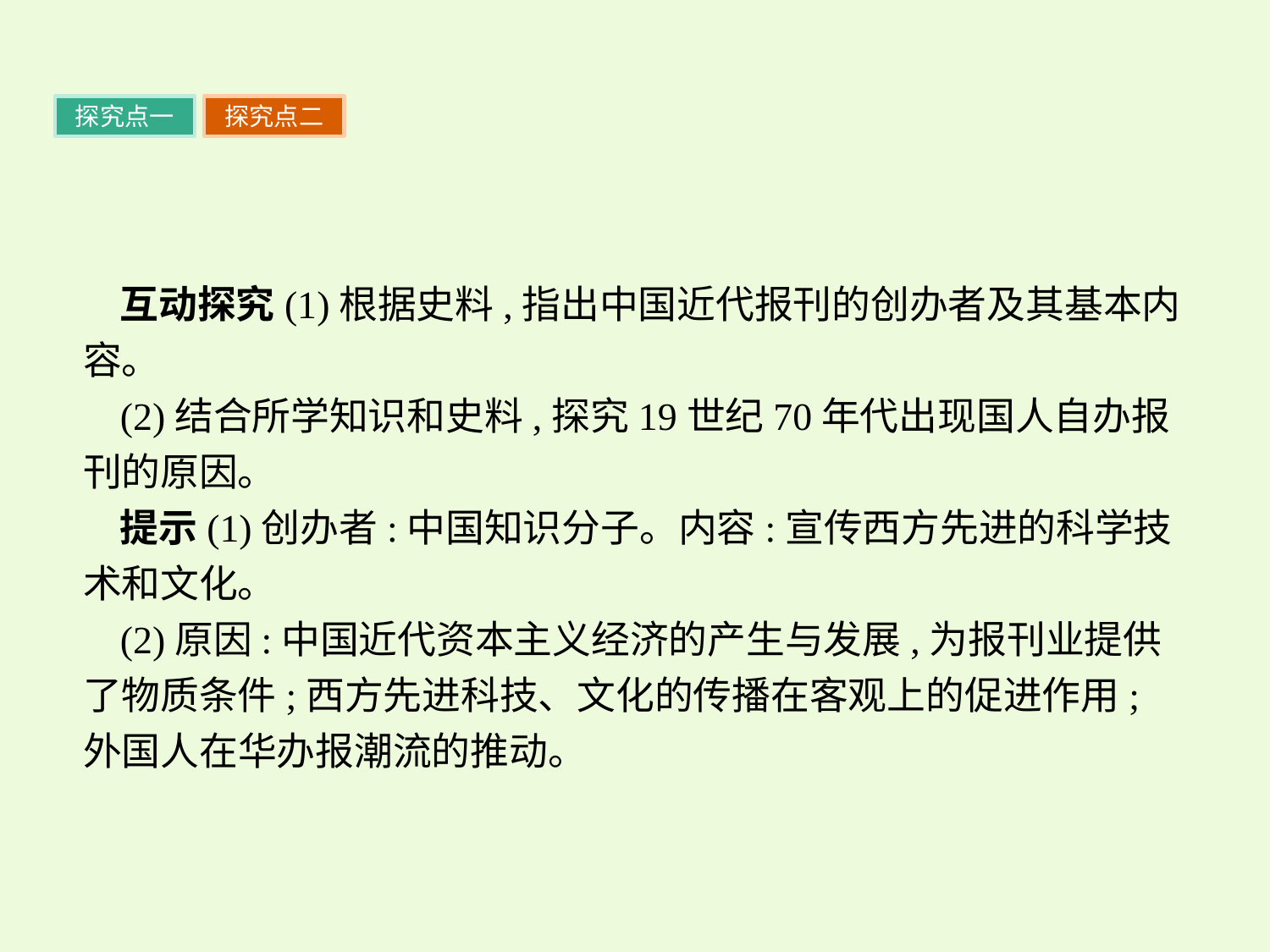

探究点一
探究点二
互动探究(1)根据史料,指出中国近代报刊的创办者及其基本内容。
(2)结合所学知识和史料,探究19世纪70年代出现国人自办报刊的原因。
提示(1)创办者:中国知识分子。内容:宣传西方先进的科学技术和文化。
(2)原因:中国近代资本主义经济的产生与发展,为报刊业提供了物质条件;西方先进科技、文化的传播在客观上的促进作用;外国人在华办报潮流的推动。